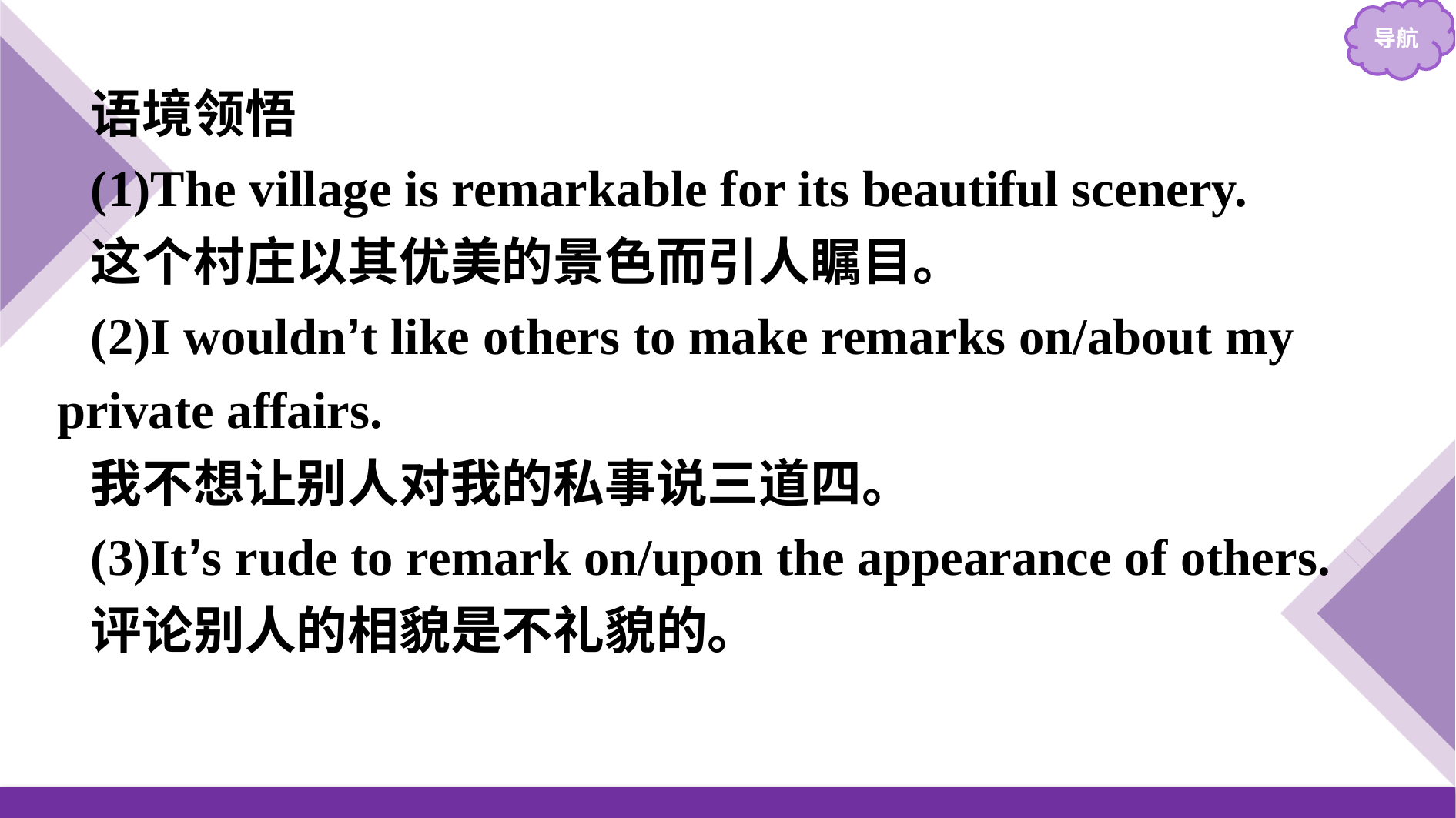

语境领悟
(1)The village is remarkable for its beautiful scenery.
这个村庄以其优美的景色而引人瞩目。
(2)I wouldn’t like others to make remarks on/about my private affairs.
我不想让别人对我的私事说三道四。
(3)It’s rude to remark on/upon the appearance of others.
评论别人的相貌是不礼貌的。